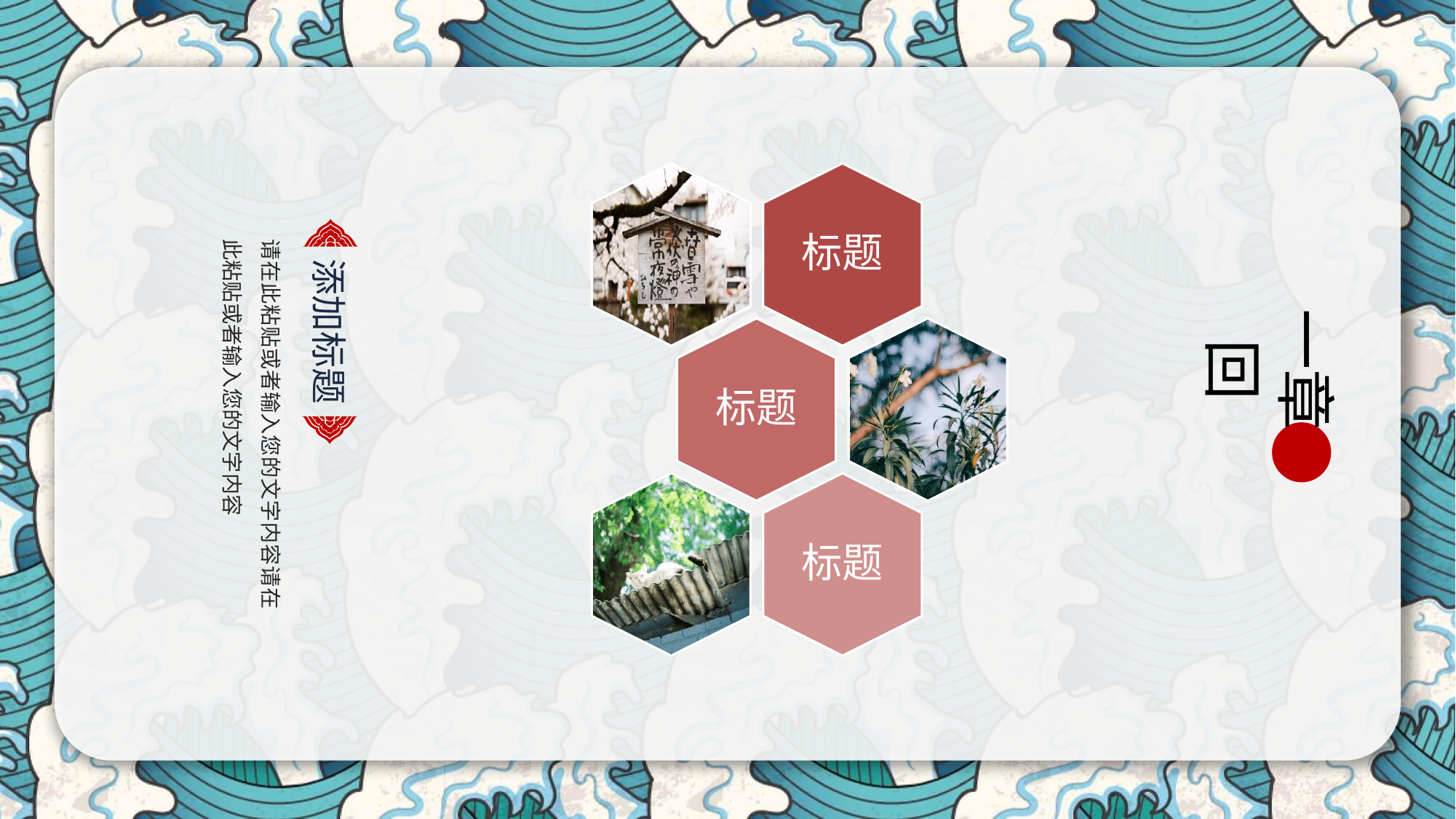

标题

标题

标题

请在此粘贴或者输入您的文字内容请在此粘贴或者输入您的文字内容
添加标题
一章回